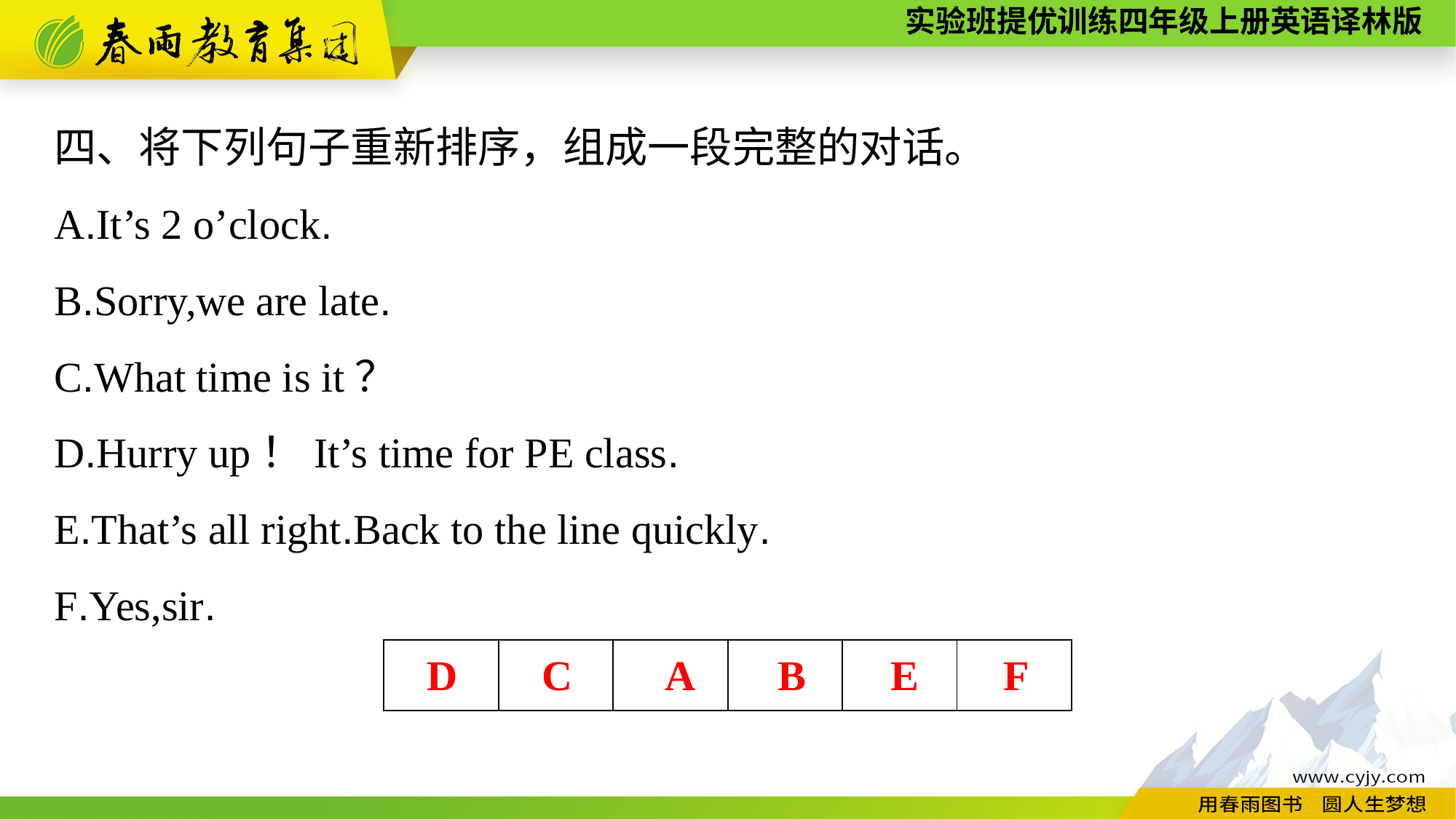

四、将下列句子重新排序，组成一段完整的对话。
A.It’s 2 o’clock.
B.Sorry,we are late.
C.What time is it？
D.Hurry up！It’s time for PE class.
E.That’s all right.Back to the line quickly.
F.Yes,sir.
|  |  |  |  |  |  |
| --- | --- | --- | --- | --- | --- |
D        C         A        B        E        F